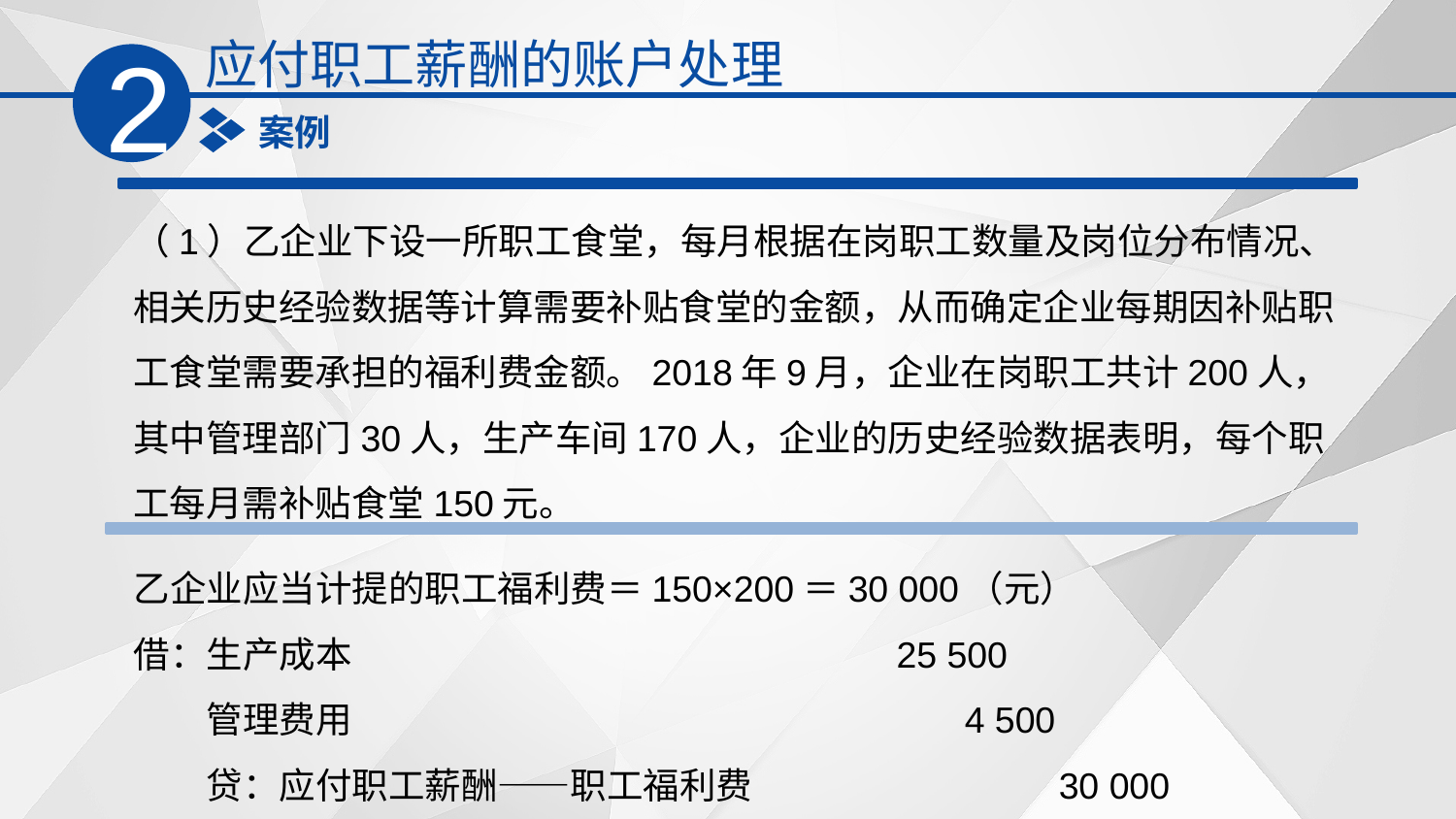

应付职工薪酬的账户处理
2

案例

（1）乙企业下设一所职工食堂，每月根据在岗职工数量及岗位分布情况、相关历史经验数据等计算需要补贴食堂的金额，从而确定企业每期因补贴职工食堂需要承担的福利费金额。2018年9月，企业在岗职工共计200人，其中管理部门30人，生产车间170人，企业的历史经验数据表明，每个职工每月需补贴食堂150元。

乙企业应当计提的职工福利费＝150×200＝30 000（元）
借：生产成本　　　　　　　　　　　　            25 500
　　管理费用　　　　　　　　　　　　　　　       4 500
　　贷：应付职工薪酬——职工福利费　　　　　              30 000